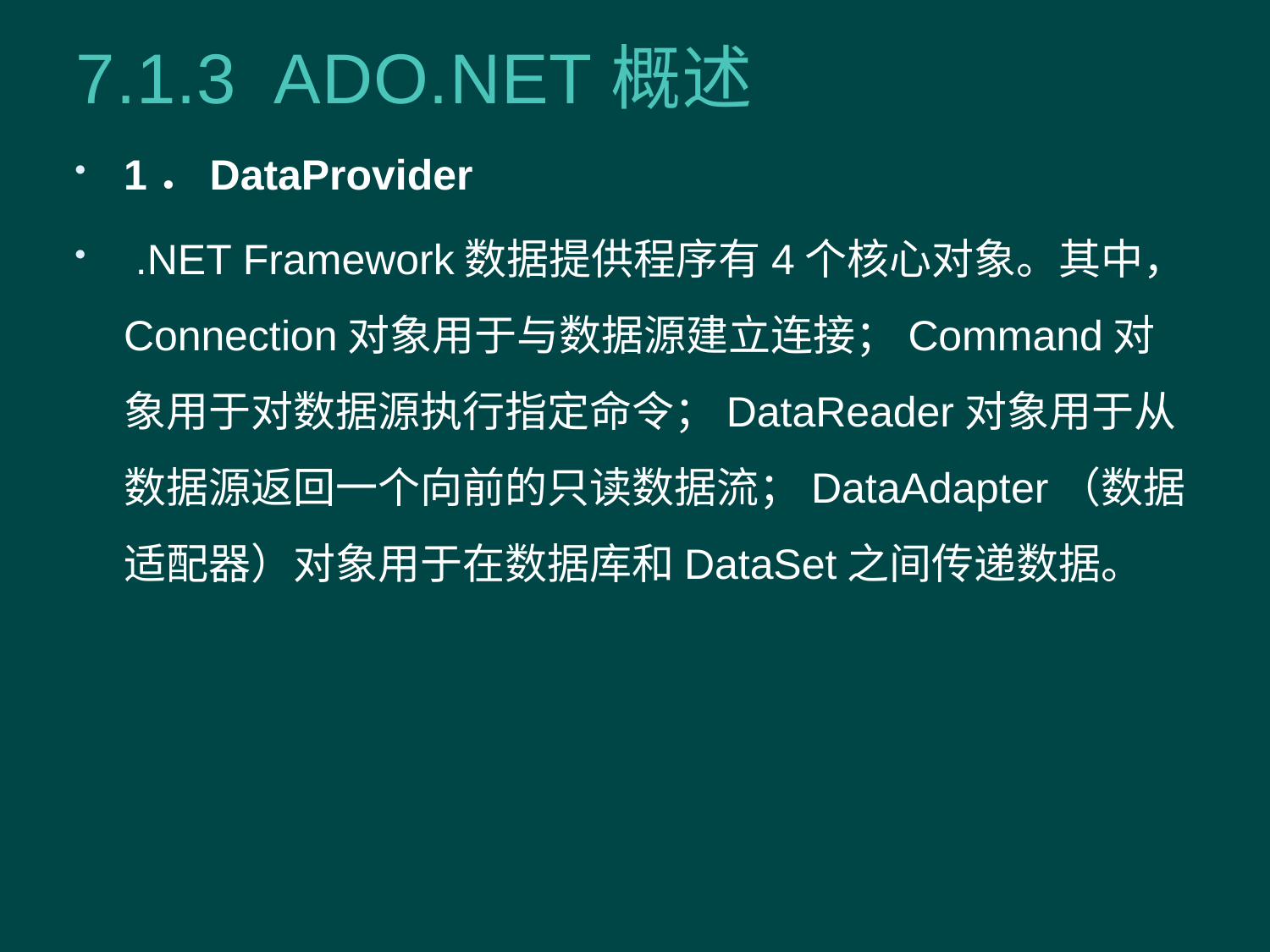

# 7.1.3  ADO.NET概述
1．DataProvider
 .NET Framework数据提供程序有4个核心对象。其中，Connection对象用于与数据源建立连接；Command对象用于对数据源执行指定命令；DataReader对象用于从数据源返回一个向前的只读数据流；DataAdapter（数据适配器）对象用于在数据库和DataSet之间传递数据。